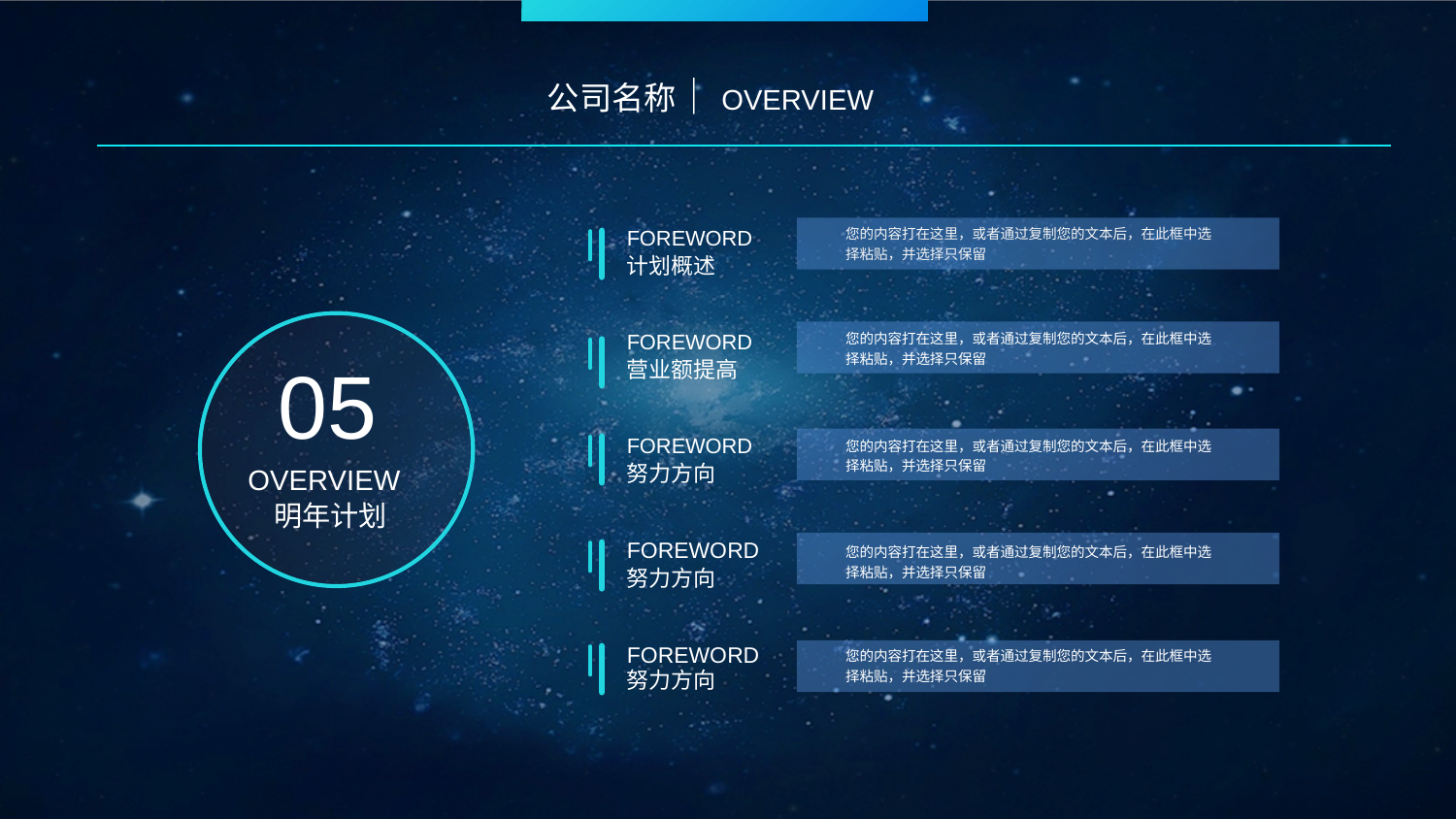

公司名称｜OVERVIEW
您的内容打在这里，或者通过复制您的文本后，在此框中选择粘贴，并选择只保留

您的内容打在这里，或者通过复制您的文本后，在此框中选择粘贴，并选择只保留

您的内容打在这里，或者通过复制您的文本后，在此框中选择粘贴，并选择只保留

您的内容打在这里，或者通过复制您的文本后，在此框中选择粘贴，并选择只保留
您的内容打在这里，或者通过复制您的文本后，在此框中选择粘贴，并选择只保留

FOREWORD
计划概述

FOREWORD
营业额提高
05
OVERVIEW
明年计划
FOREWORD
努力方向
FOREWORD
努力方向
FOREWORD
努力方向